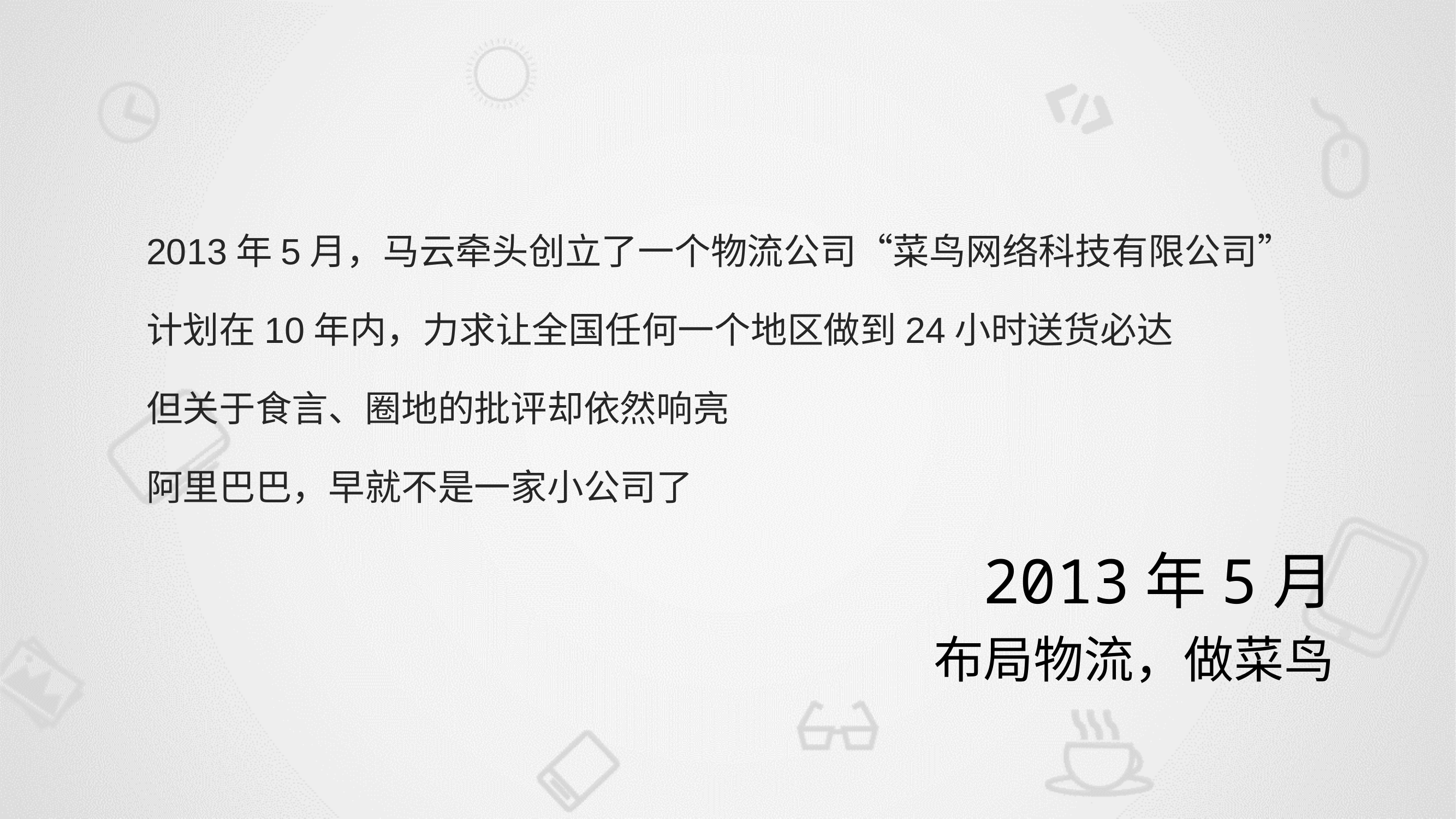

2013年5月，马云牵头创立了一个物流公司“菜鸟网络科技有限公司”
计划在10年内，力求让全国任何一个地区做到24小时送货必达
但关于食言、圈地的批评却依然响亮
阿里巴巴，早就不是一家小公司了
2013年5月
布局物流，做菜鸟